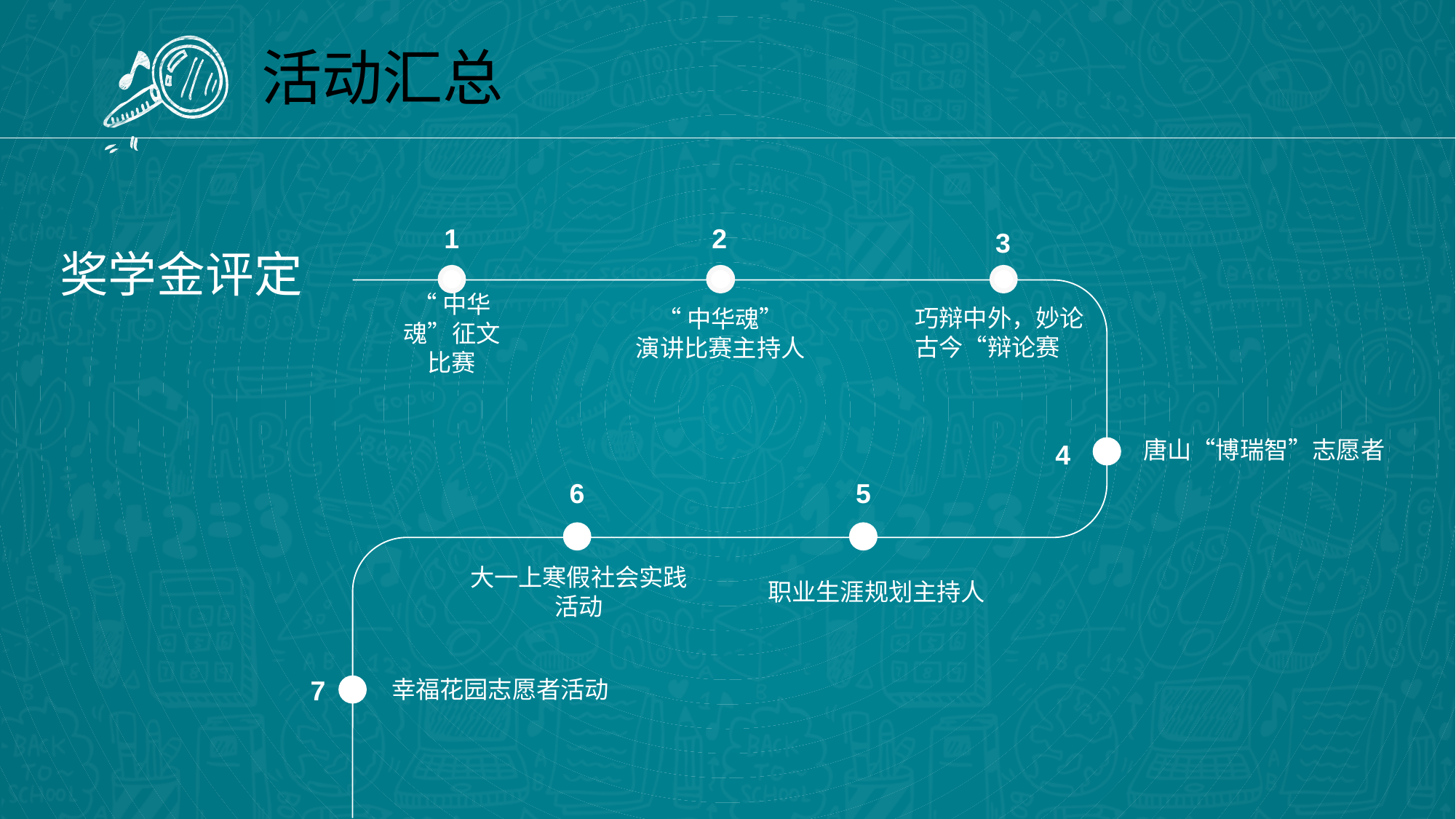

活动汇总

1
2
3
奖学金评定

“中华魂”征文比赛
“中华魂”
演讲比赛主持人
巧辩中外，妙论古今“辩论赛
唐山“博瑞智”志愿者
4

6
5

大一上寒假社会实践活动
职业生涯规划主持人
幸福花园志愿者活动
7